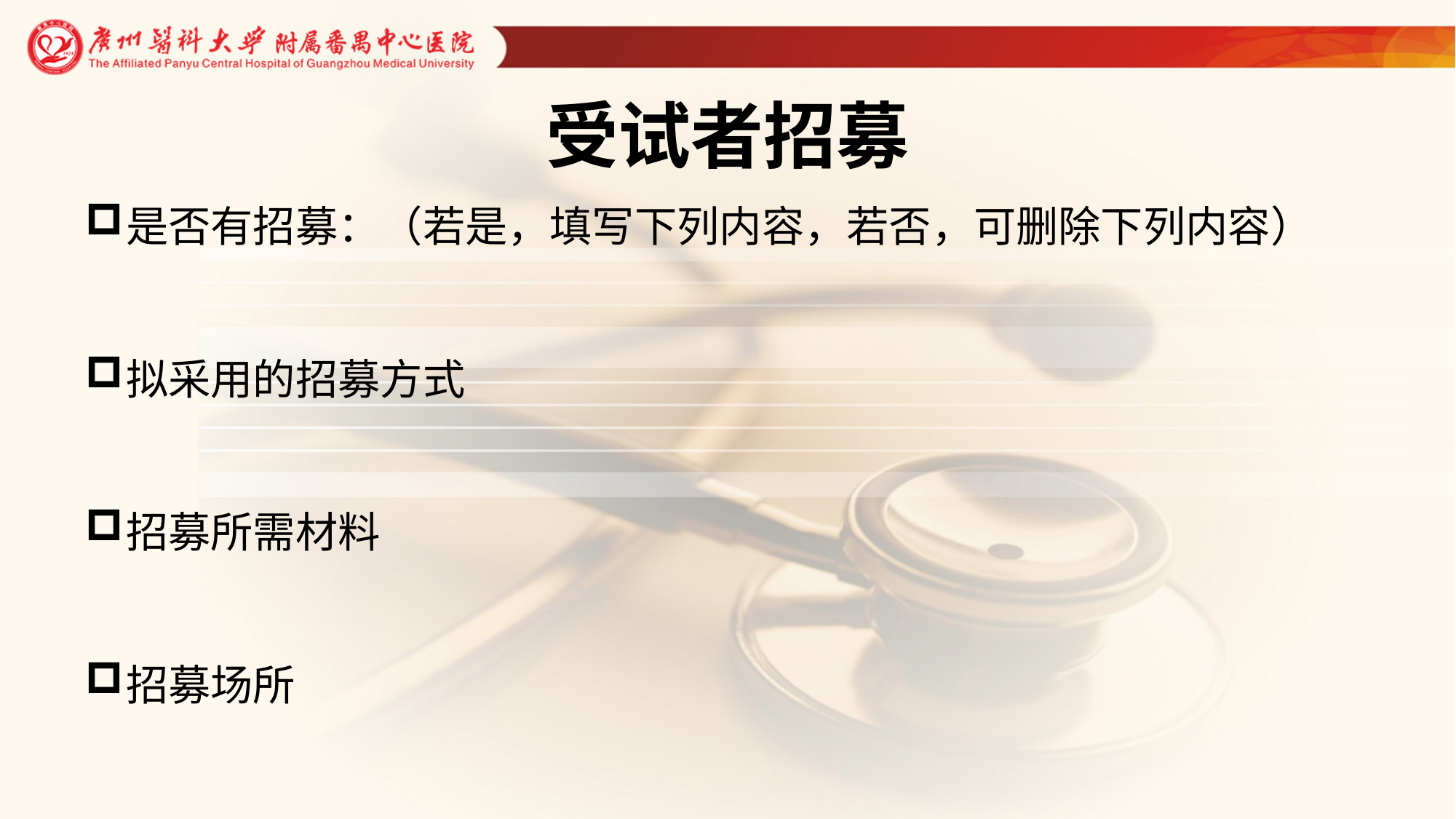

# 受试者招募
是否有招募：（若是，填写下列内容，若否，可删除下列内容）

拟采用的招募方式

招募所需材料

招募场所